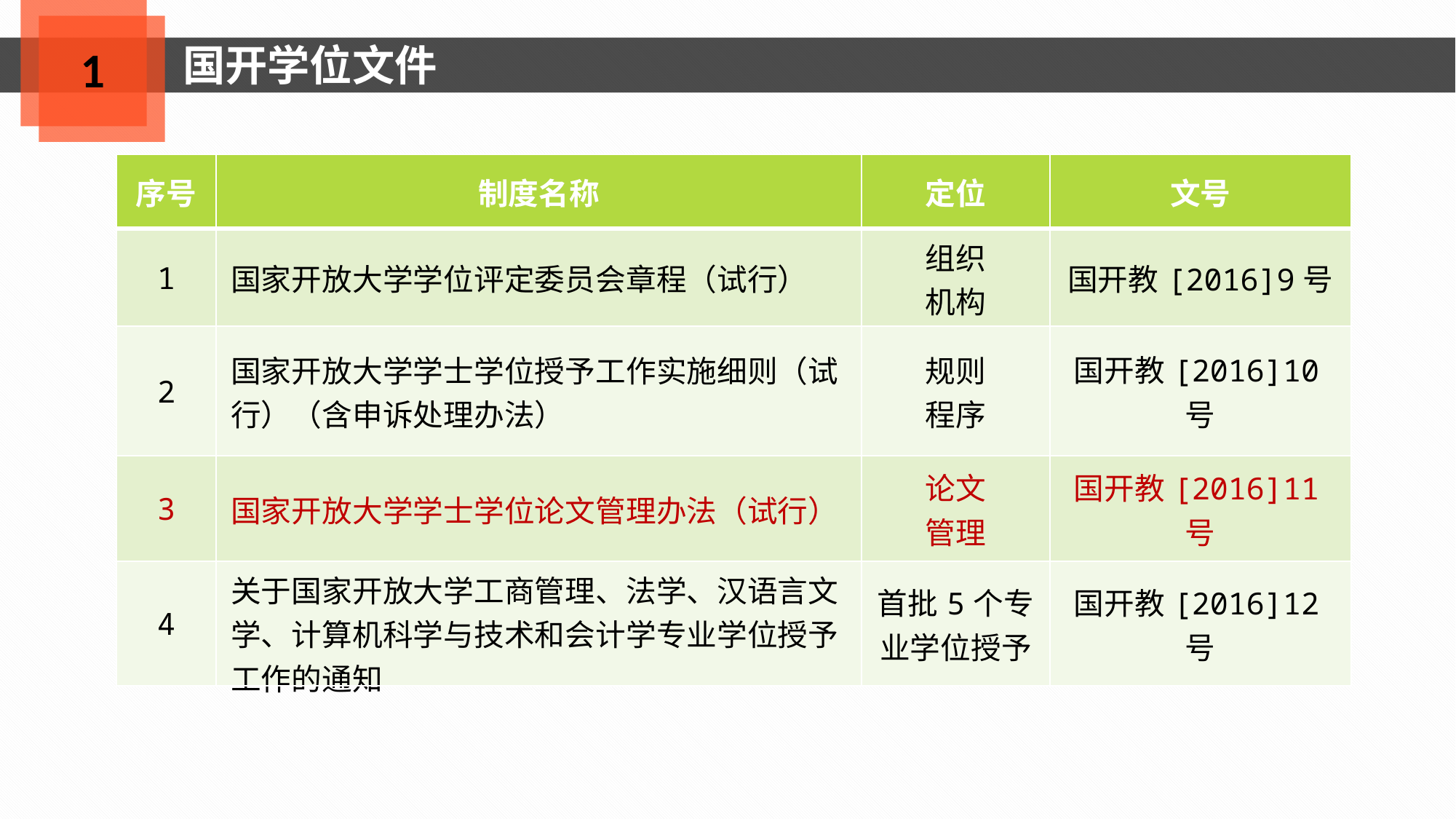

国开学位文件
1

| 序号 | 制度名称 | 定位 | 文号 |
| --- | --- | --- | --- |
| 1 | 国家开放大学学位评定委员会章程（试行） | 组织 机构 | 国开教[2016]9号 |
| 2 | 国家开放大学学士学位授予工作实施细则（试行）（含申诉处理办法） | 规则 程序 | 国开教[2016]10号 |
| 3 | 国家开放大学学士学位论文管理办法（试行） | 论文 管理 | 国开教[2016]11号 |
| 4 | 关于国家开放大学工商管理、法学、汉语言文学、计算机科学与技术和会计学专业学位授予工作的通知 | 首批5个专业学位授予 | 国开教[2016]12号 |